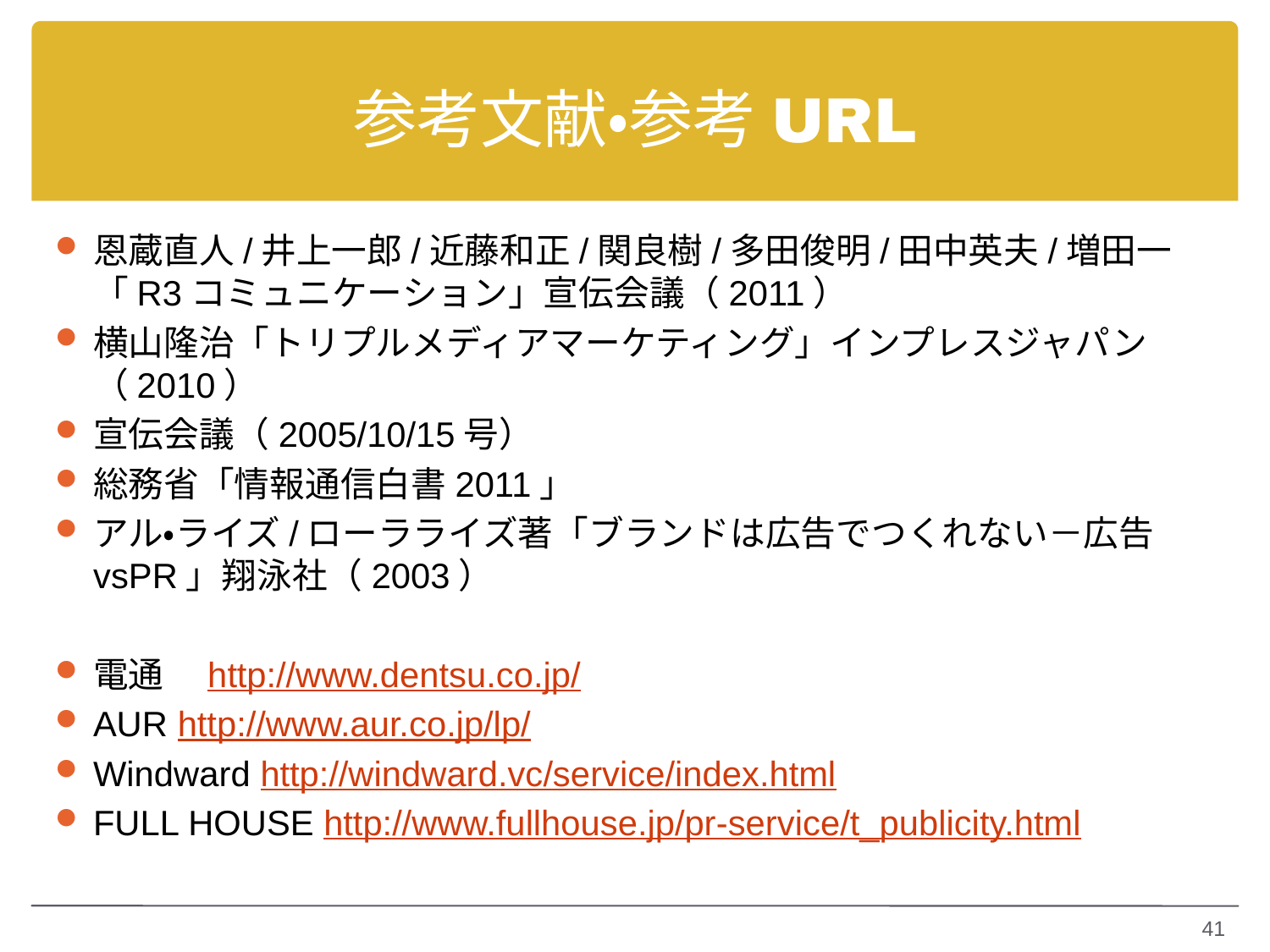

# 参考文献・参考URL
恩蔵直人/井上一郎/近藤和正/関良樹/多田俊明/田中英夫/増田一「R3コミュニケーション」宣伝会議（2011）
横山隆治「トリプルメディアマーケティング」インプレスジャパン（2010）
宣伝会議（2005/10/15号）
総務省「情報通信白書2011」
アル・ライズ/ローラライズ著「ブランドは広告でつくれない－広告vsPR」翔泳社（2003）

電通　http://www.dentsu.co.jp/
AUR http://www.aur.co.jp/lp/
Windward http://windward.vc/service/index.html
FULL HOUSE http://www.fullhouse.jp/pr-service/t_publicity.html

41